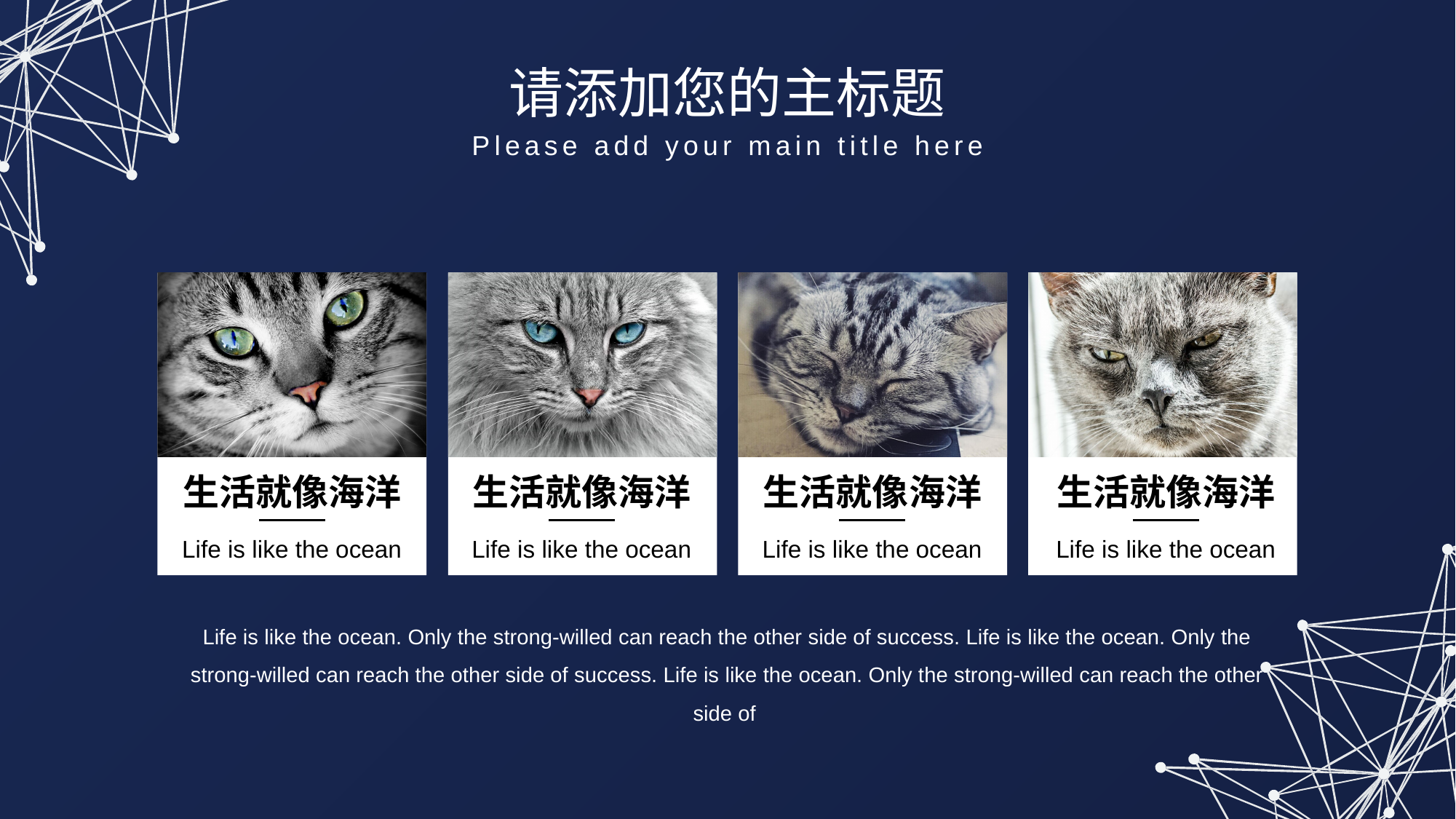

请添加您的主标题
Please add your main title here

生活就像海洋
生活就像海洋
生活就像海洋
生活就像海洋

Life is like the ocean
Life is like the ocean
Life is like the ocean
Life is like the ocean
Life is like the ocean. Only the strong-willed can reach the other side of success. Life is like the ocean. Only the strong-willed can reach the other side of success. Life is like the ocean. Only the strong-willed can reach the other side of